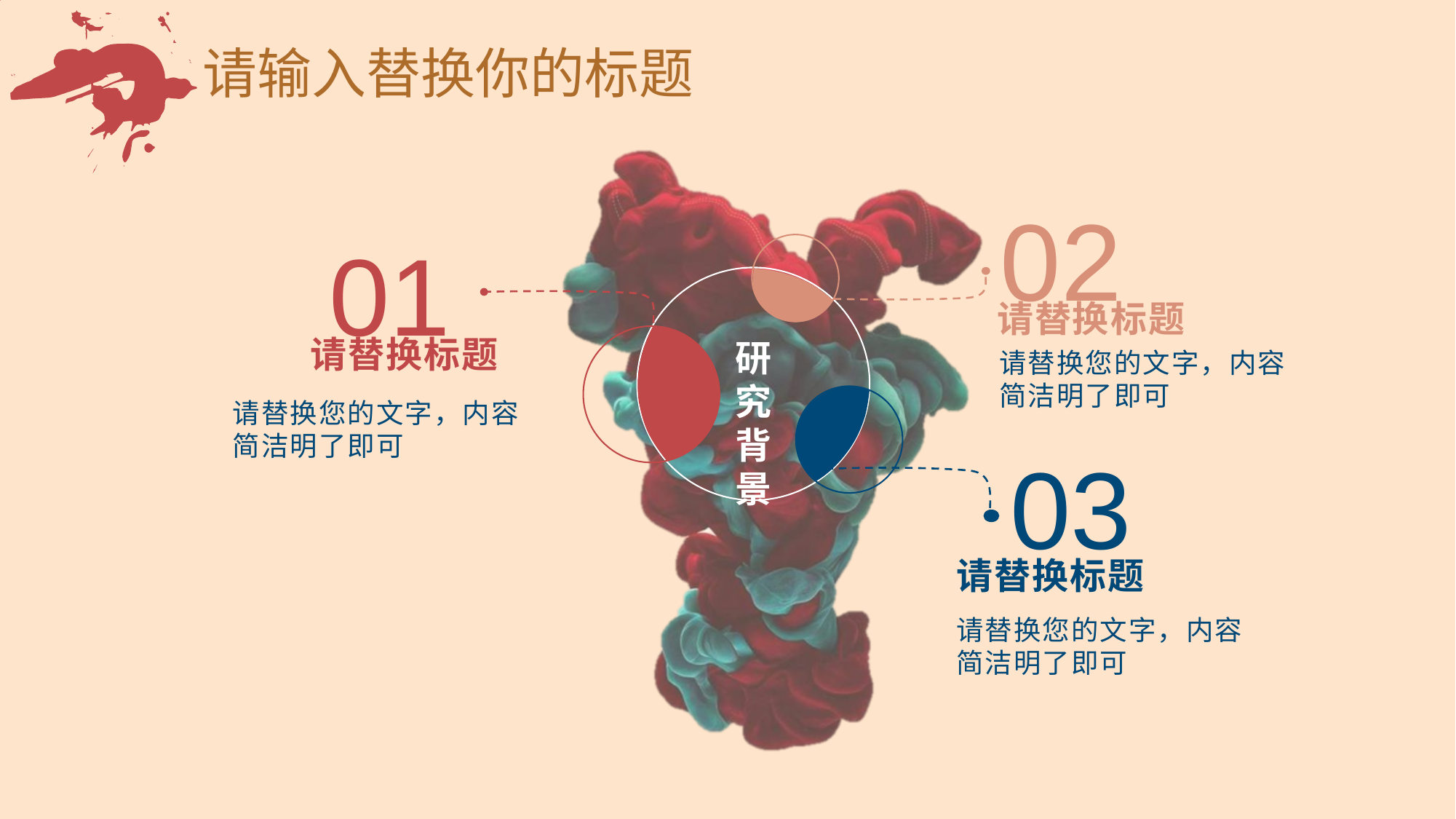

请输入替换你的标题

02
01

请替换标题

请替换标题
研究背景
请替换您的文字，内容简洁明了即可

请替换您的文字，内容简洁明了即可
03

请替换标题
请替换您的文字，内容简洁明了即可